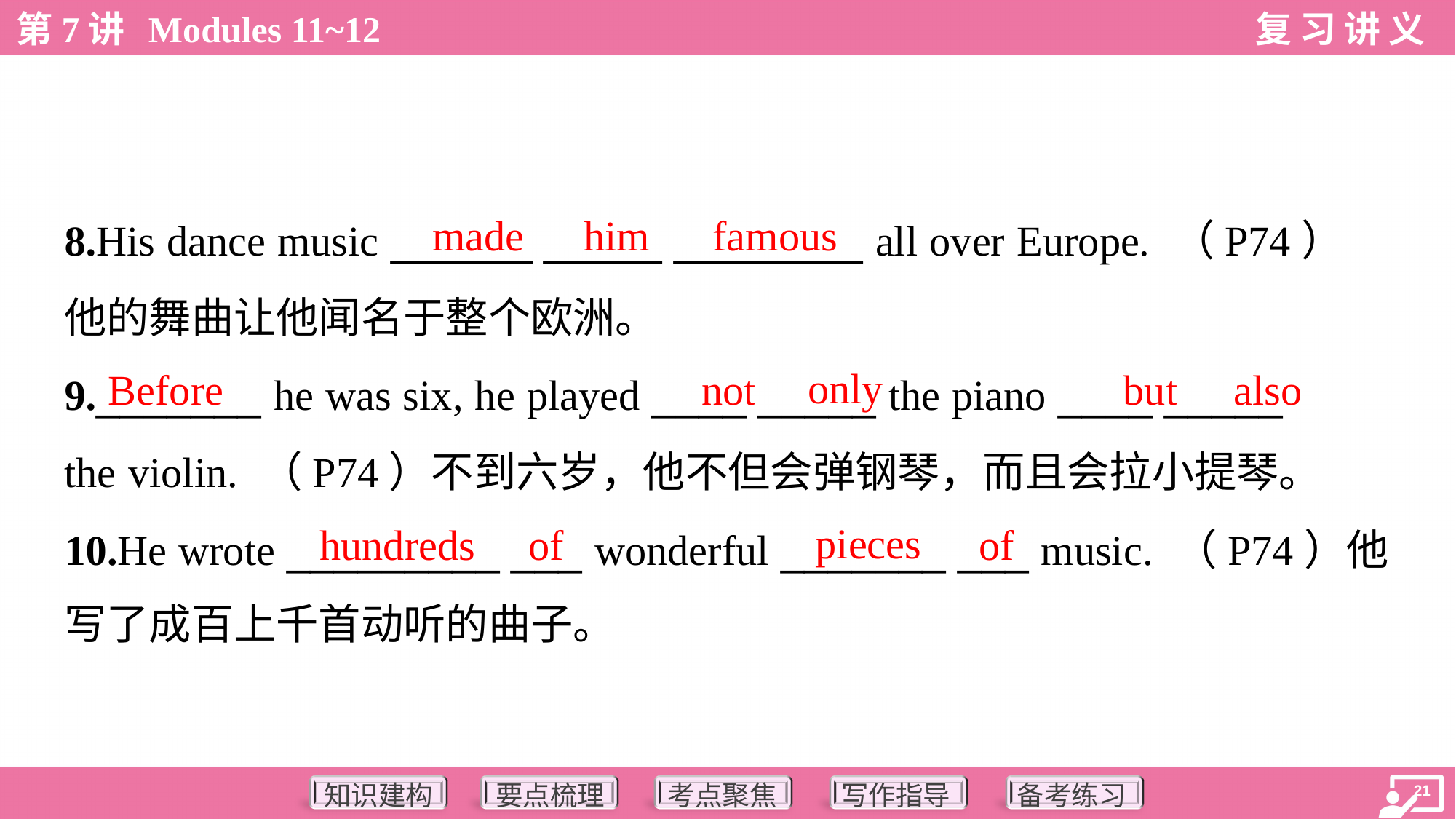

made
him
famous
8.His dance music ______ _____ ________ all over Europe. （P74）
他的舞曲让他闻名于整个欧洲。
9._______ he was six, he played ____ _____ the piano ____ _____
the violin. （P74）不到六岁，他不但会弹钢琴，而且会拉小提琴。
10.He wrote _________ ___ wonderful _______ ___ music. （P74）他
写了成百上千首动听的曲子。
only
Before
not
but
also
pieces
hundreds
of
of